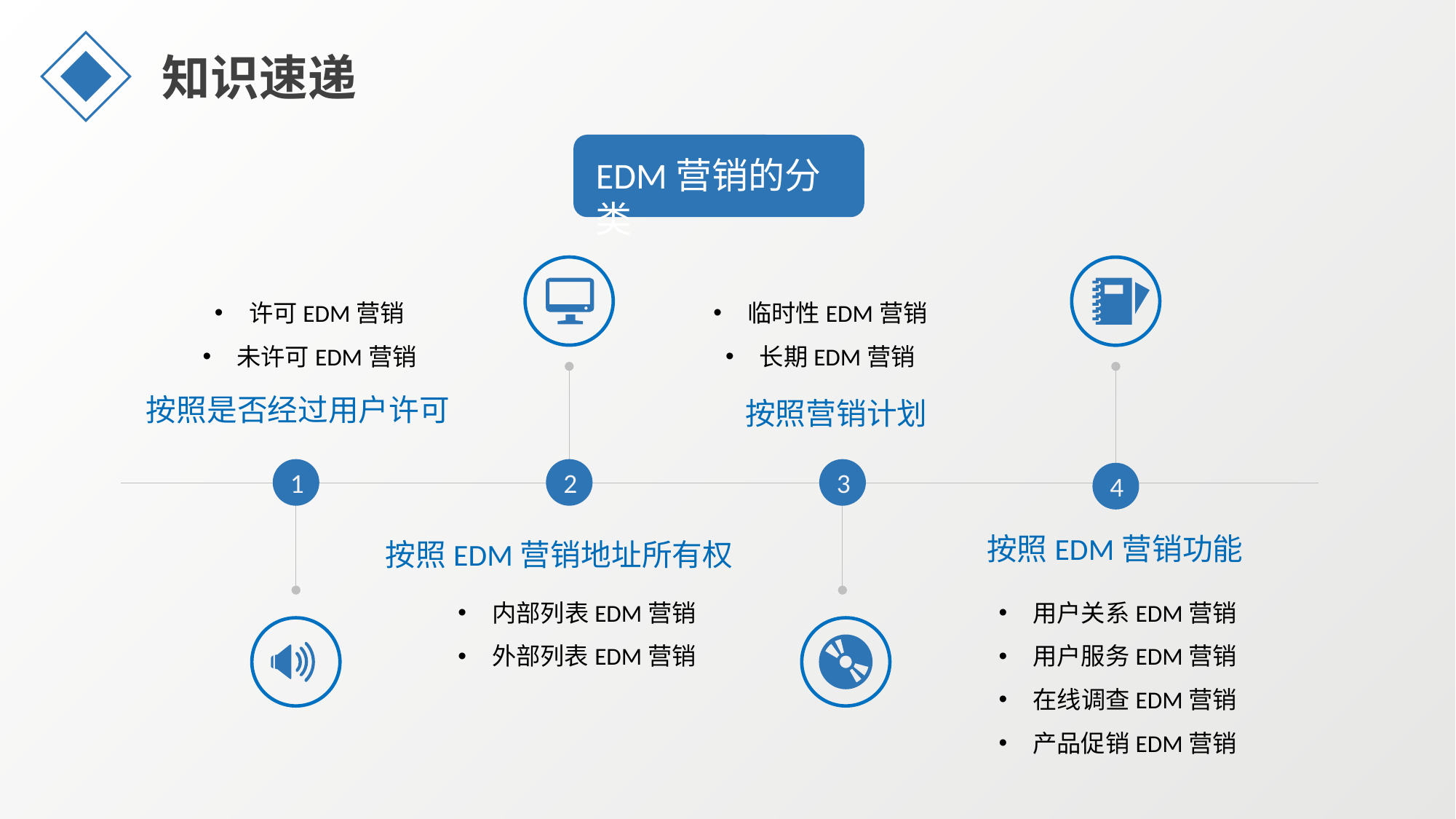

知识速递

EDM营销的分类

许可EDM营销
未许可EDM营销

临时性EDM营销
长期EDM营销

按照是否经过用户许可

按照营销计划
2
3
1
4
按照EDM营销功能
按照EDM营销地址所有权

内部列表EDM营销
外部列表EDM营销
用户关系EDM营销
用户服务EDM营销
在线调查EDM营销
产品促销EDM营销